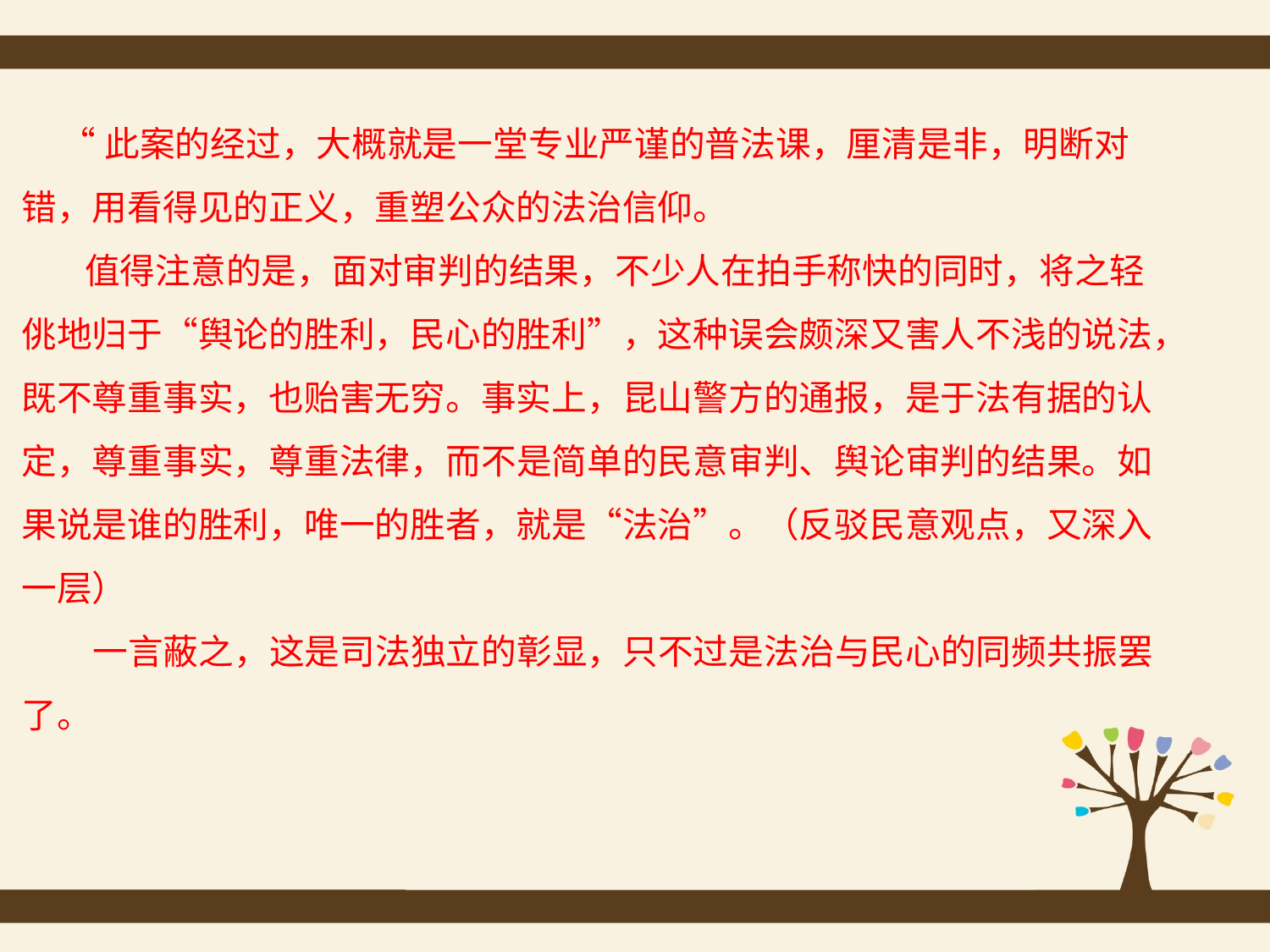

“此案的经过，大概就是一堂专业严谨的普法课，厘清是非，明断对错，用看得见的正义，重塑公众的法治信仰。
       值得注意的是，面对审判的结果，不少人在拍手称快的同时，将之轻佻地归于“舆论的胜利，民心的胜利”，这种误会颇深又害人不浅的说法，既不尊重事实，也贻害无穷。事实上，昆山警方的通报，是于法有据的认定，尊重事实，尊重法律，而不是简单的民意审判、舆论审判的结果。如果说是谁的胜利，唯一的胜者，就是“法治”。（反驳民意观点，又深入一层）
        一言蔽之，这是司法独立的彰显，只不过是法治与民心的同频共振罢了。